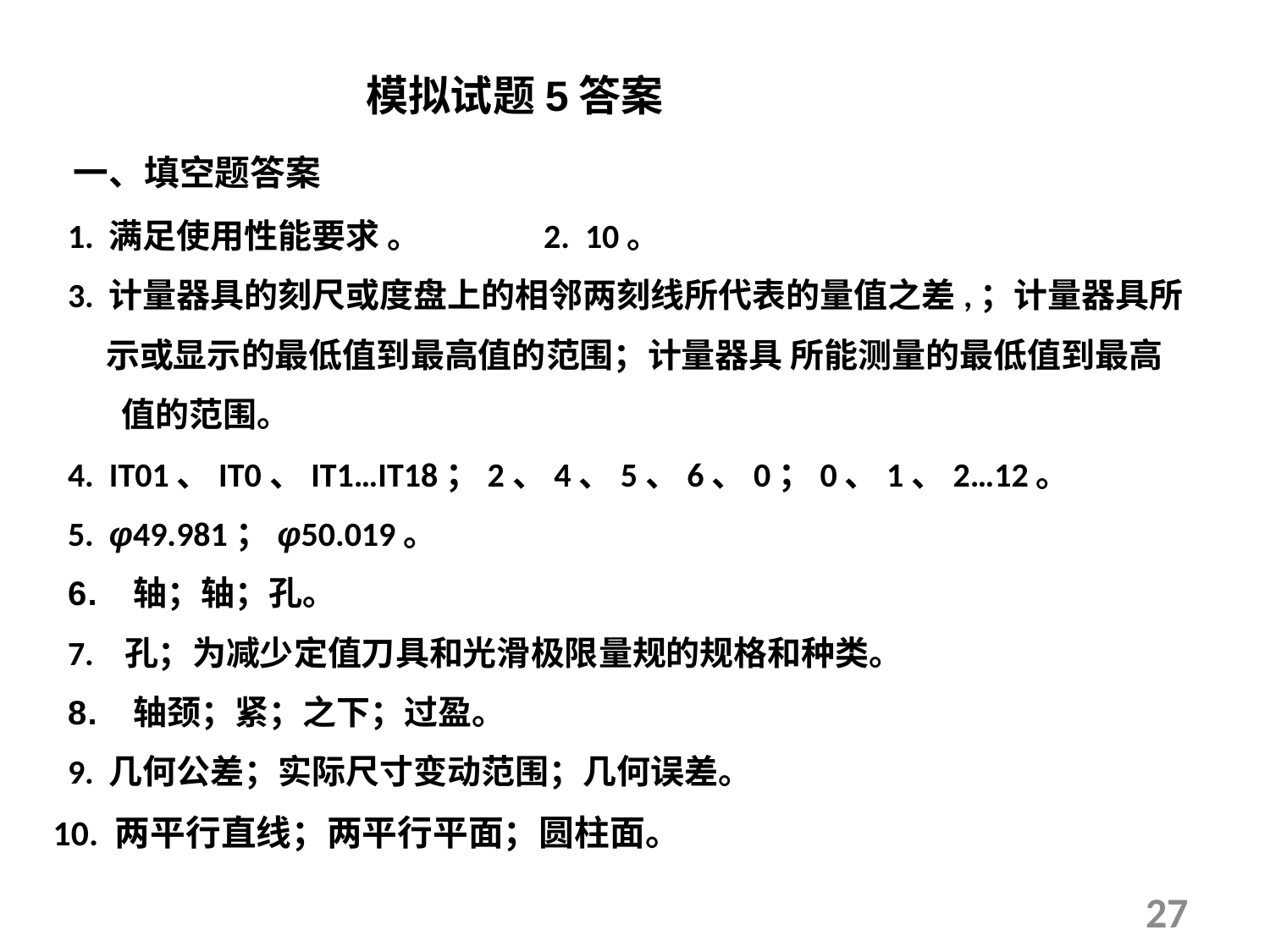

模拟试题5答案
一、填空题答案
1. 满足使用性能要求 。               2.  10。
3. 计量器具的刻尺或度盘上的相邻两刻线所代表的量值之差,；计量器具所
    示或显示的最低值到最高值的范围；计量器具 所能测量的最低值到最高
      值的范围。
4.  IT01、IT0、IT1…IT18；2、4、5、6、0；0、1、2…12。
5.  φ49.981；φ50.019。
轴；轴；孔。
7.   孔；为减少定值刀具和光滑极限量规的规格和种类。
轴颈；紧；之下；过盈。
9. 几何公差；实际尺寸变动范围；几何误差。

10. 两平行直线；两平行平面；圆柱面。
27